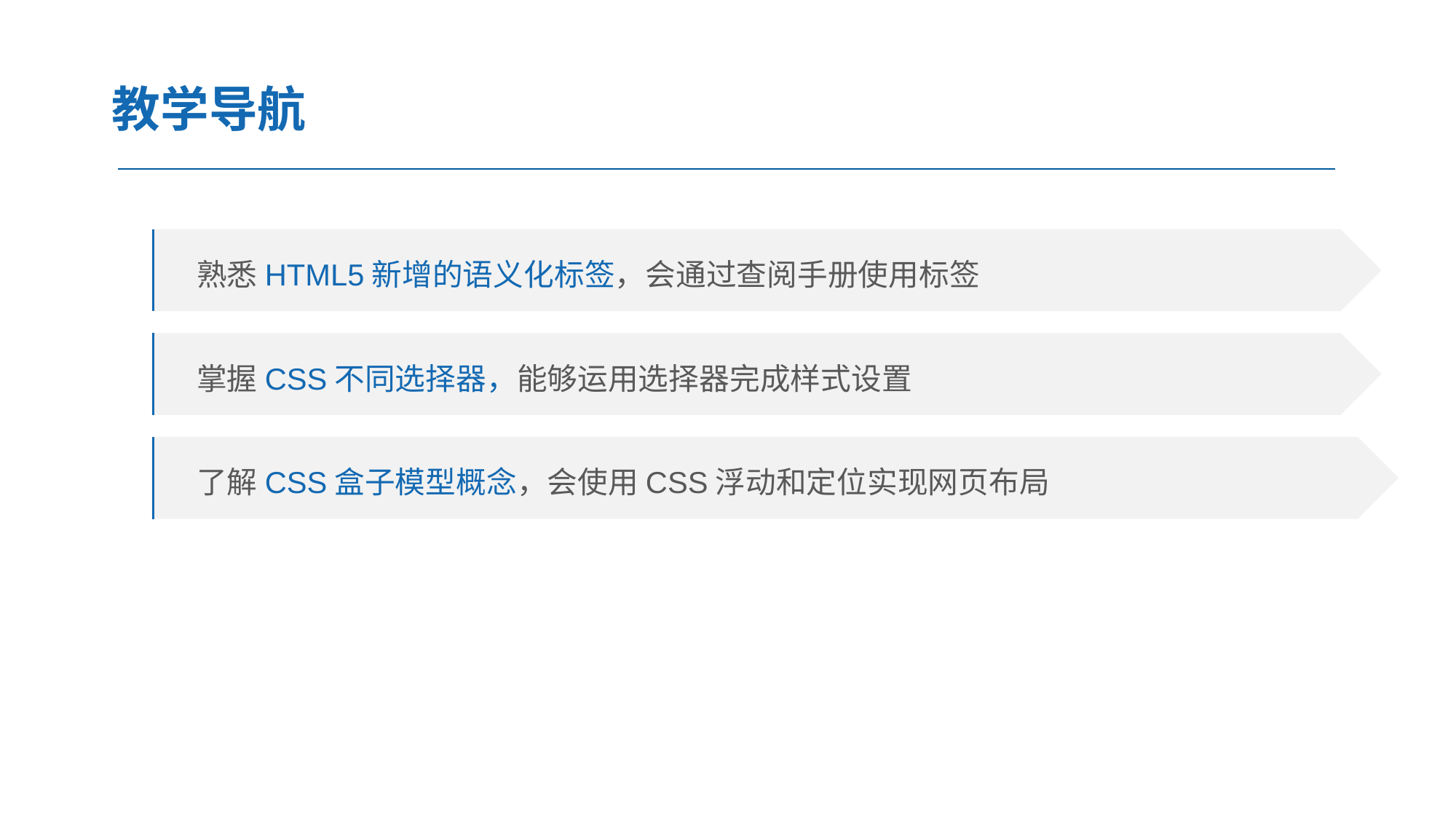

教学导航
    熟悉HTML5新增的语义化标签，会通过查阅手册使用标签

    掌握CSS不同选择器，能够运用选择器完成样式设置

    了解CSS盒子模型概念，会使用CSS浮动和定位实现网页布局